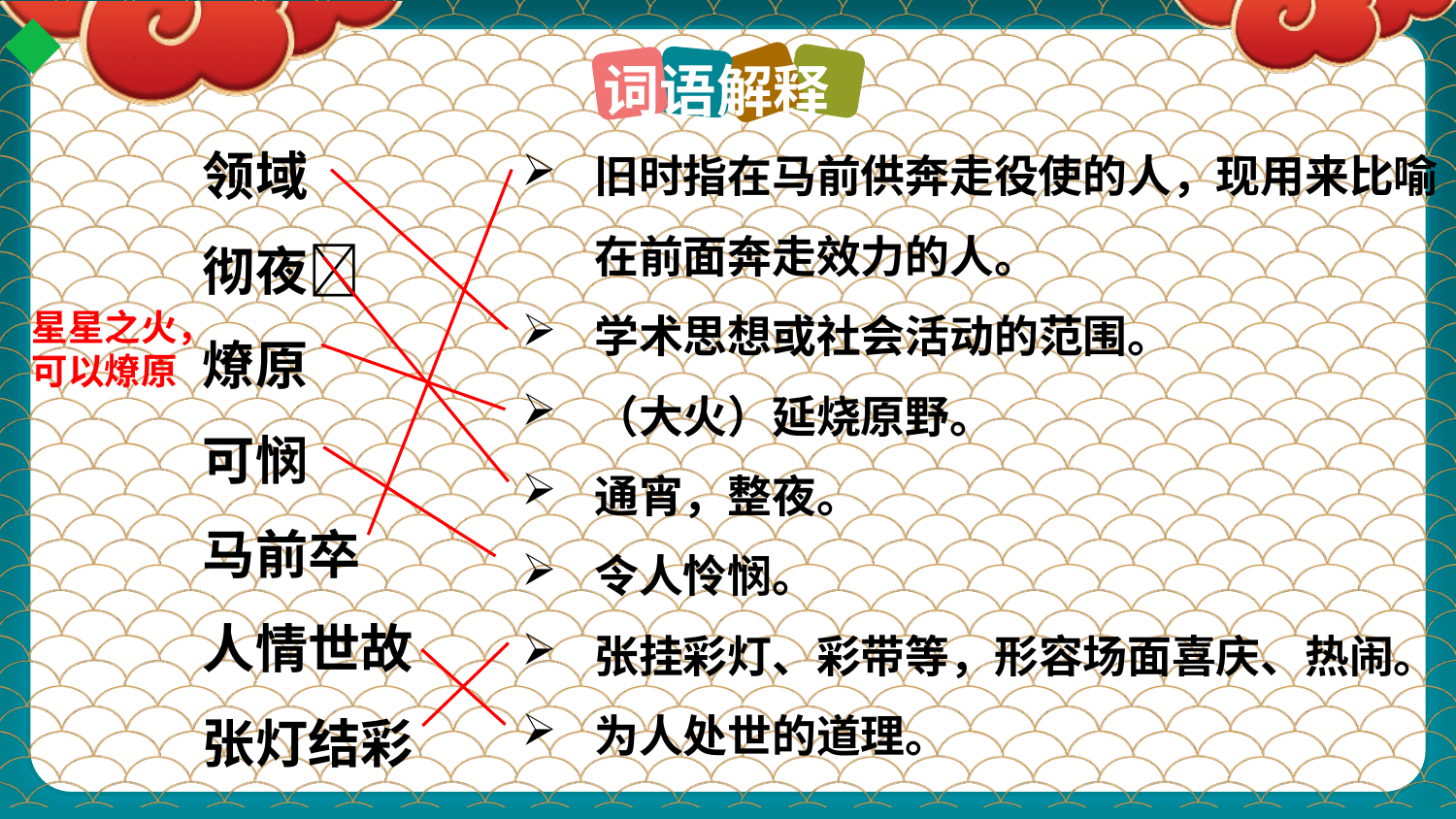

词语解释

领域
彻夜􀁊
燎原
可悯
马前卒
人情世故
张灯结彩
旧时指在马前供奔走役使的人，现用来比喻在前面奔走效力的人。
学术思想或社会活动的范围。
（大火）延烧原野。
通宵，整夜。
令人怜悯。
张挂彩灯、彩带等，形容场面喜庆、热闹。
为人处世的道理。
星星之火，可以燎原